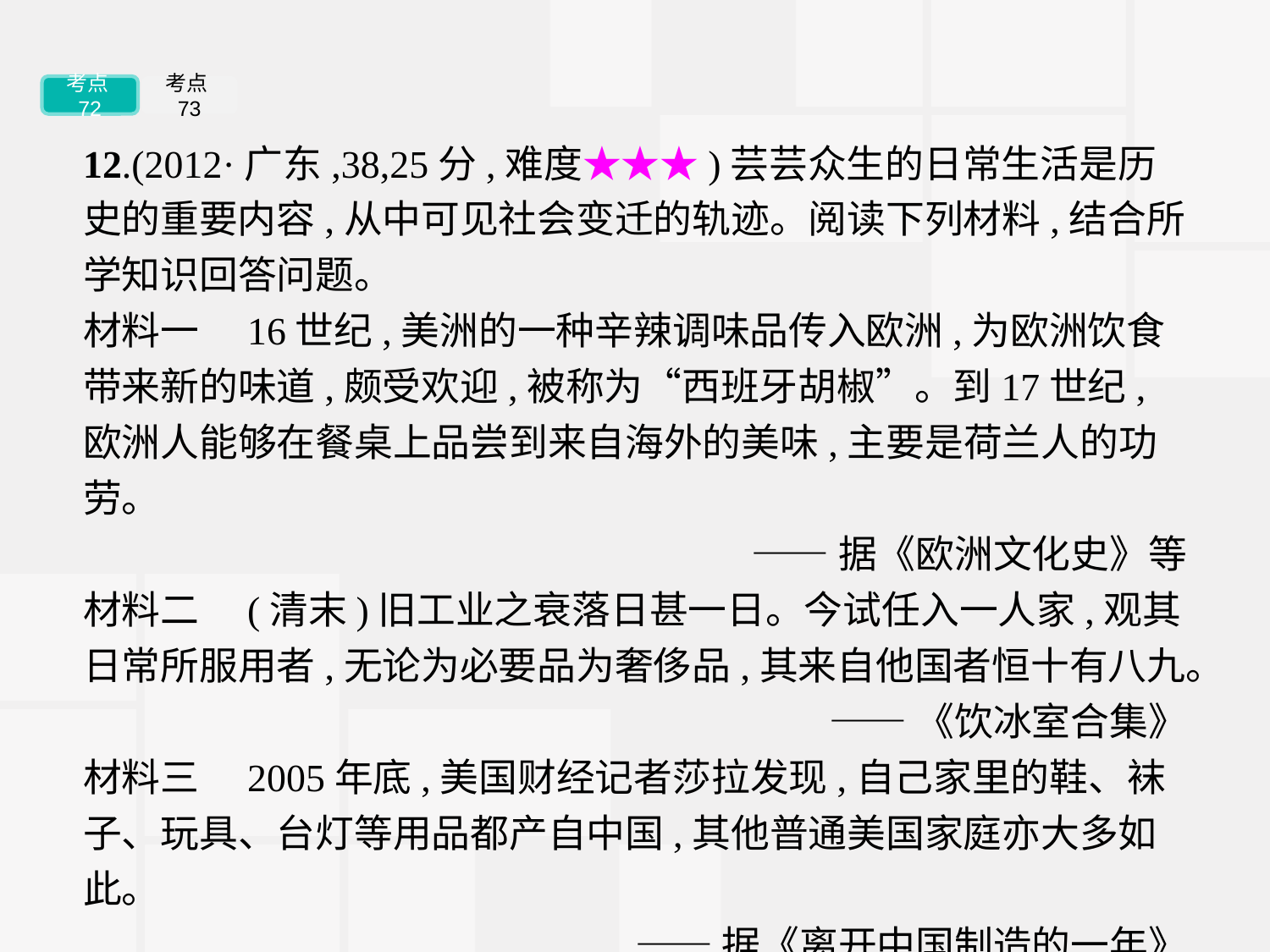

考点72
考点73
12.(2012·广东,38,25分,难度★★★)芸芸众生的日常生活是历史的重要内容,从中可见社会变迁的轨迹。阅读下列材料,结合所学知识回答问题。
材料一　16世纪,美洲的一种辛辣调味品传入欧洲,为欧洲饮食带来新的味道,颇受欢迎,被称为“西班牙胡椒”。到17世纪,欧洲人能够在餐桌上品尝到来自海外的美味,主要是荷兰人的功劳。
——据《欧洲文化史》等
材料二　(清末)旧工业之衰落日甚一日。今试任入一人家,观其日常所服用者,无论为必要品为奢侈品,其来自他国者恒十有八九。
——《饮冰室合集》
材料三　2005年底,美国财经记者莎拉发现,自己家里的鞋、袜子、玩具、台灯等用品都产自中国,其他普通美国家庭亦大多如此。
——据《离开中国制造的一年》